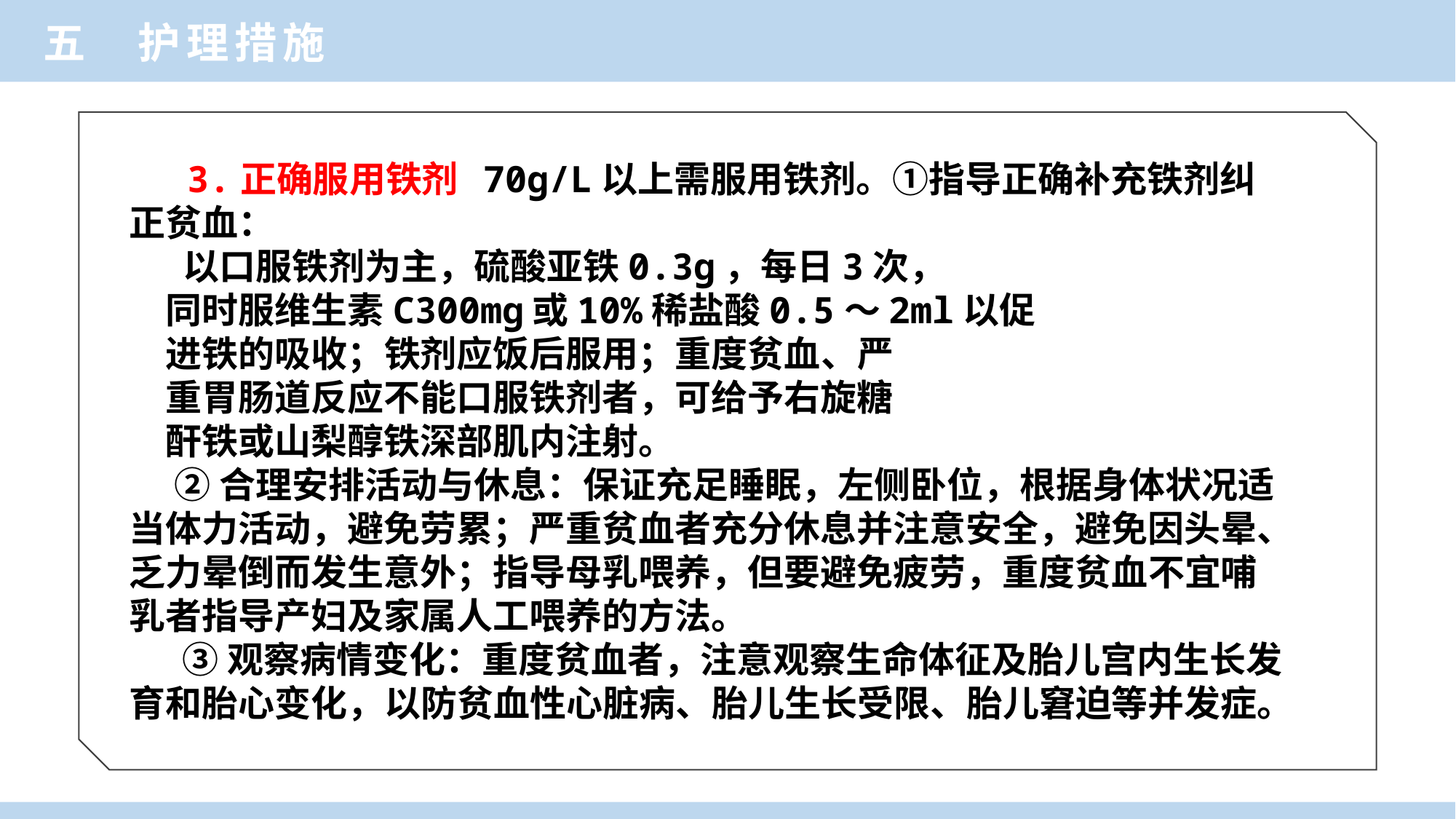

五   护理措施

 3.正确服用铁剂  70g/L以上需服用铁剂。①指导正确补充铁剂纠正贫血：
 以口服铁剂为主，硫酸亚铁0.3g，每日3次，
同时服维生素C300mg或10%稀盐酸0.5～2ml以促
进铁的吸收；铁剂应饭后服用；重度贫血、严
重胃肠道反应不能口服铁剂者，可给予右旋糖
酐铁或山梨醇铁深部肌内注射。
 ②合理安排活动与休息：保证充足睡眠，左侧卧位，根据身体状况适当体力活动，避免劳累；严重贫血者充分休息并注意安全，避免因头晕、乏力晕倒而发生意外；指导母乳喂养，但要避免疲劳，重度贫血不宜哺乳者指导产妇及家属人工喂养的方法。
  ③观察病情变化：重度贫血者，注意观察生命体征及胎儿宫内生长发育和胎心变化，以防贫血性心脏病、胎儿生长受限、胎儿窘迫等并发症。